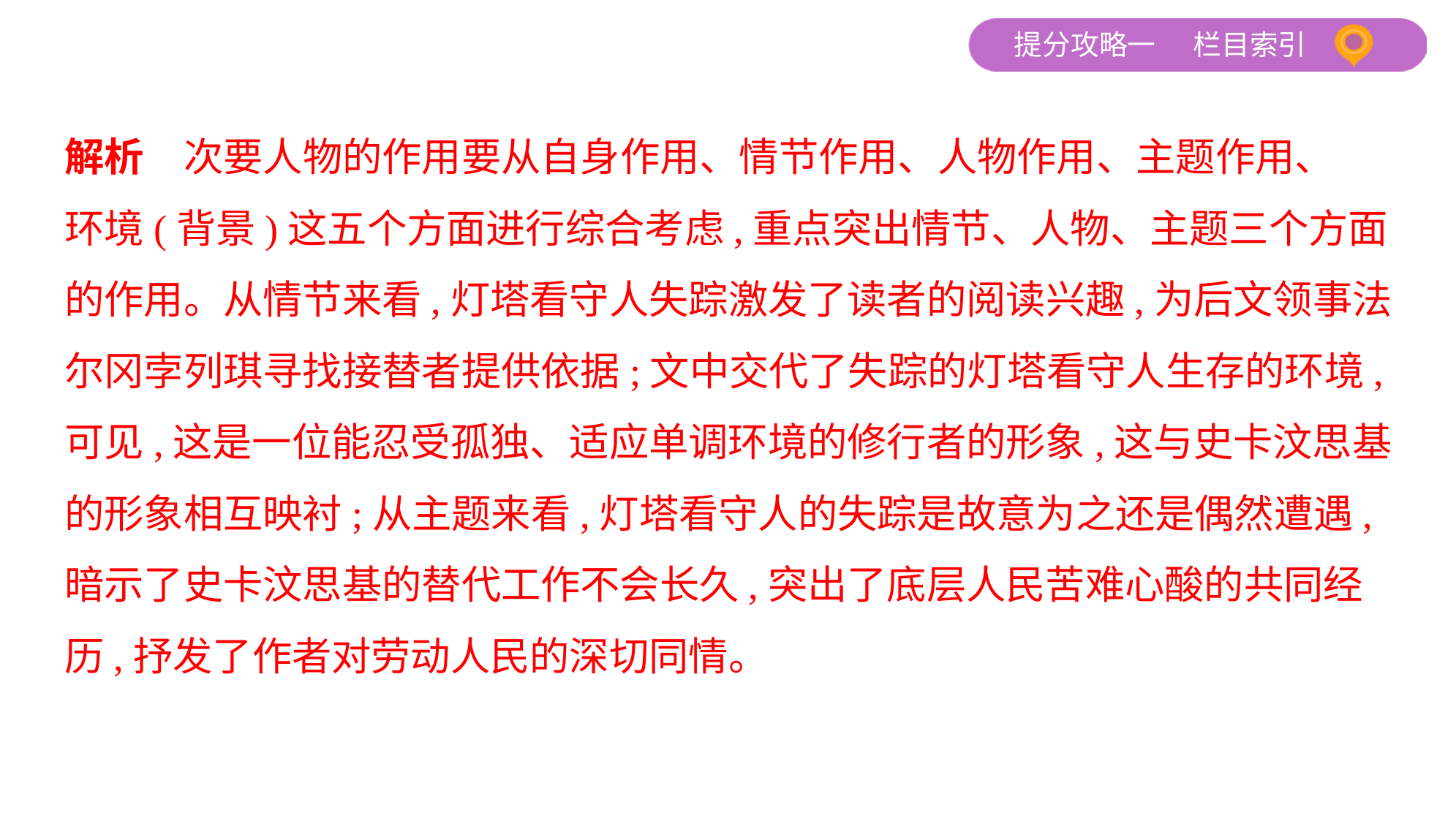

解析　次要人物的作用要从自身作用、情节作用、人物作用、主题作用、
环境(背景)这五个方面进行综合考虑,重点突出情节、人物、主题三个方面
的作用。从情节来看,灯塔看守人失踪激发了读者的阅读兴趣,为后文领事法
尔冈孛列琪寻找接替者提供依据;文中交代了失踪的灯塔看守人生存的环境,
可见,这是一位能忍受孤独、适应单调环境的修行者的形象,这与史卡汶思基
的形象相互映衬;从主题来看,灯塔看守人的失踪是故意为之还是偶然遭遇,
暗示了史卡汶思基的替代工作不会长久,突出了底层人民苦难心酸的共同经
历,抒发了作者对劳动人民的深切同情。